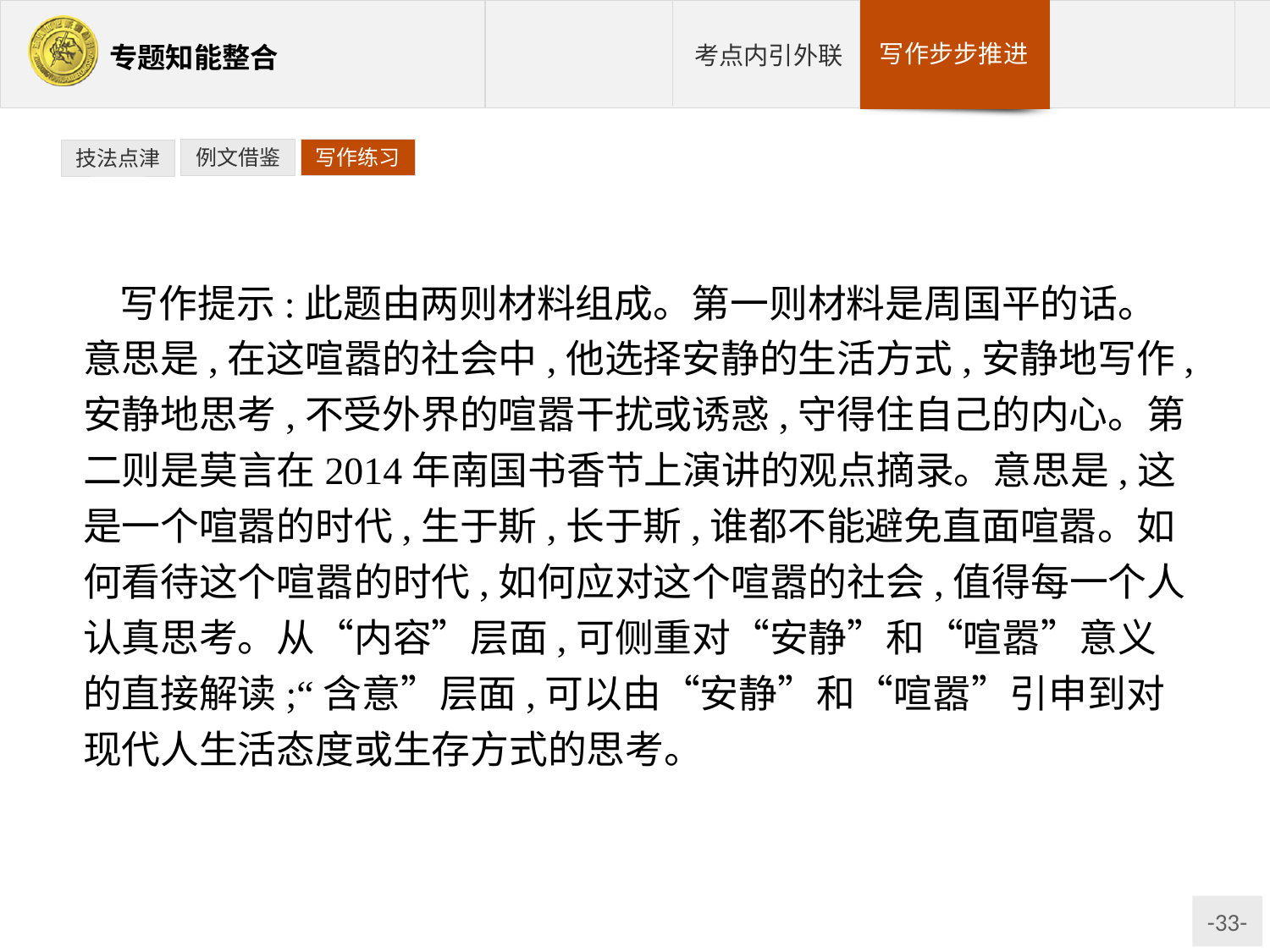

例文借鉴
写作练习
技法点津
写作提示:此题由两则材料组成。第一则材料是周国平的话。意思是,在这喧嚣的社会中,他选择安静的生活方式,安静地写作,安静地思考,不受外界的喧嚣干扰或诱惑,守得住自己的内心。第二则是莫言在2014年南国书香节上演讲的观点摘录。意思是,这是一个喧嚣的时代,生于斯,长于斯,谁都不能避免直面喧嚣。如何看待这个喧嚣的时代,如何应对这个喧嚣的社会,值得每一个人认真思考。从“内容”层面,可侧重对“安静”和“喧嚣”意义的直接解读;“含意”层面,可以由“安静”和“喧嚣”引申到对现代人生活态度或生存方式的思考。